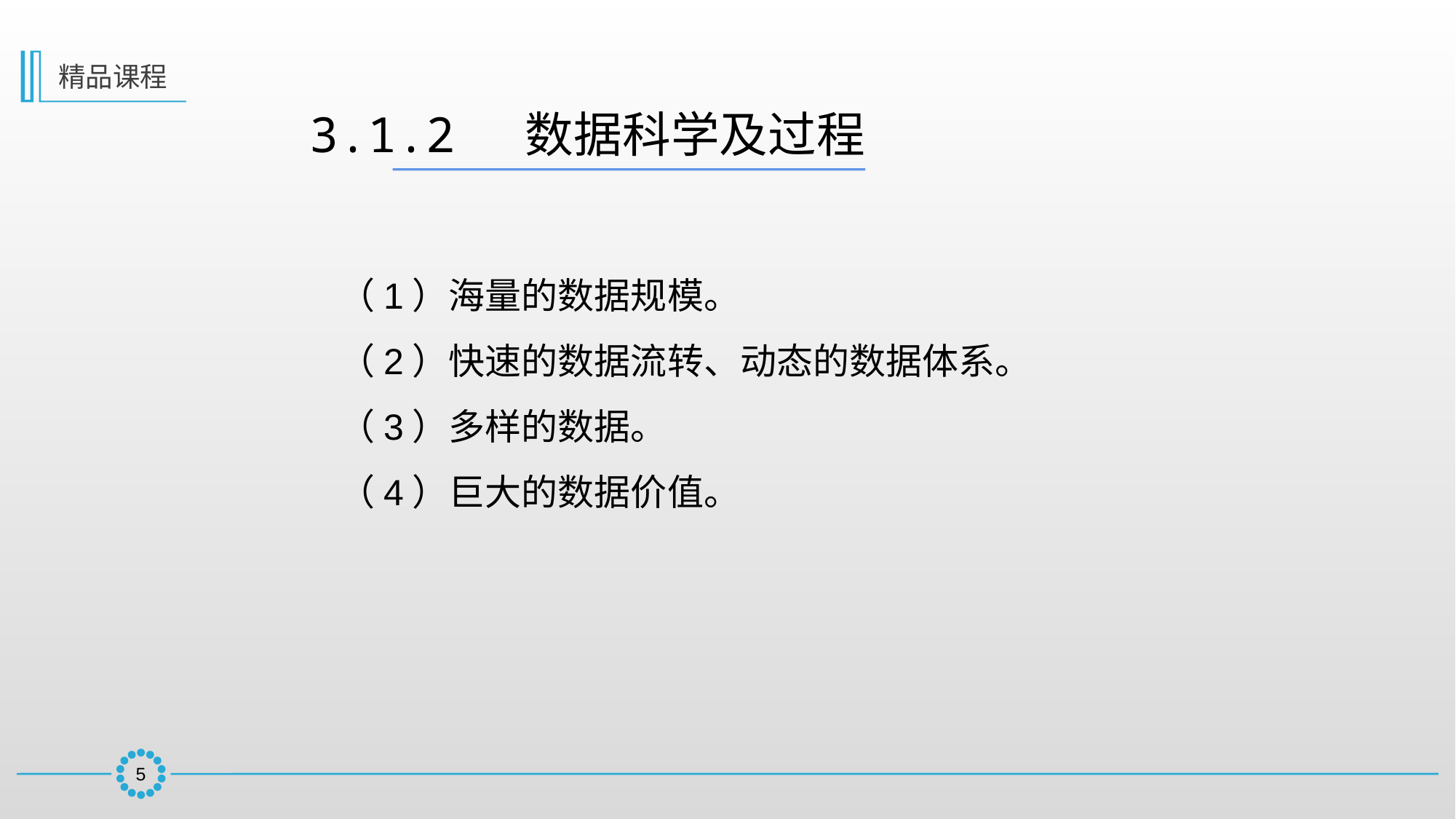

精品课程
3.1.2  数据科学及过程

（1）海量的数据规模。
（2）快速的数据流转、动态的数据体系。
（3）多样的数据。
（4）巨大的数据价值。

5